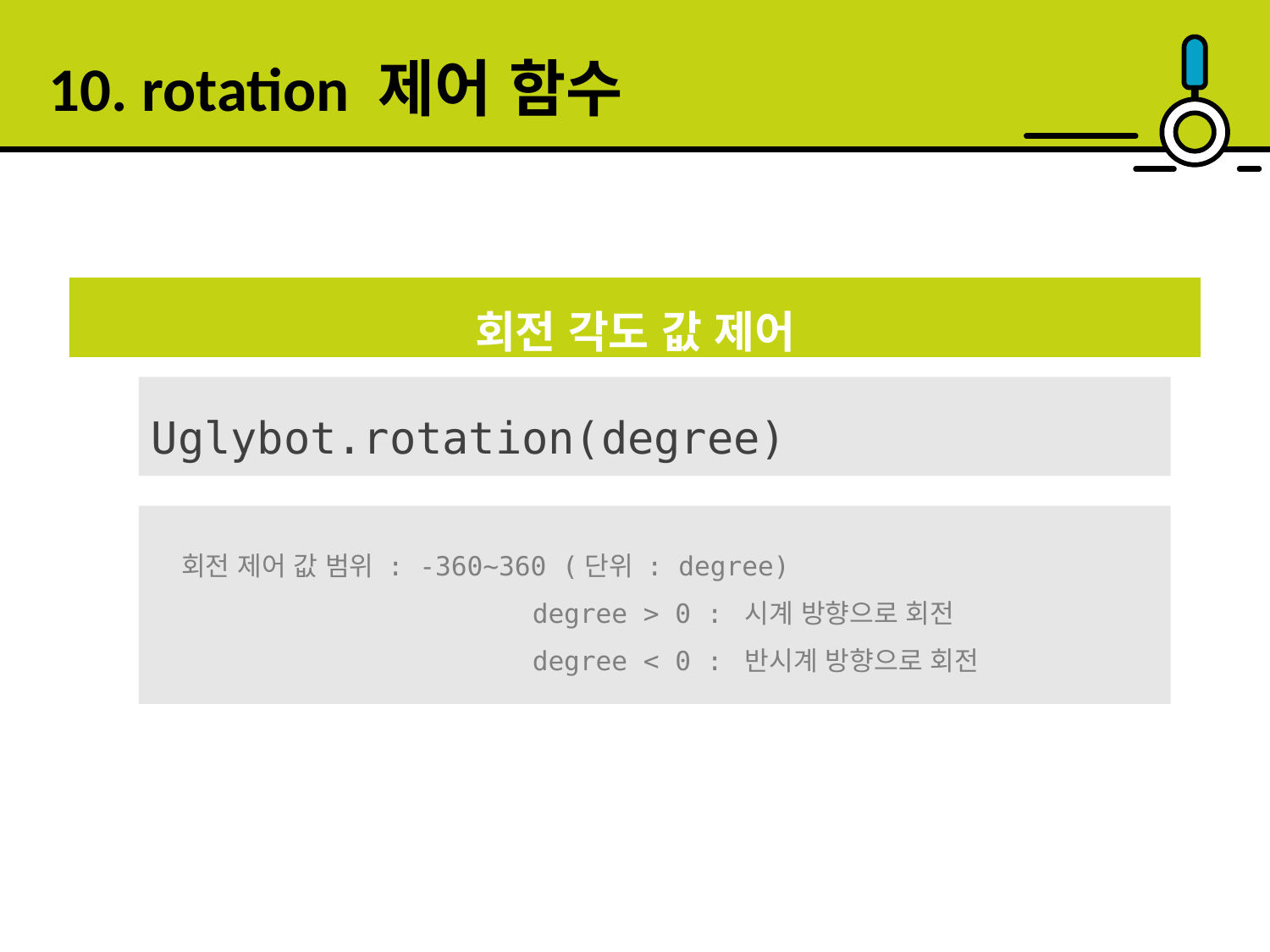

10. rotation 제어 함수
회전 각도 값 제어
Uglybot.rotation(degree)
    회전 제어 값 범위 : -360~360 (단위 : degree)
                        degree > 0 : 시계 방향으로 회전
		        degree < 0 : 반시계 방향으로 회전